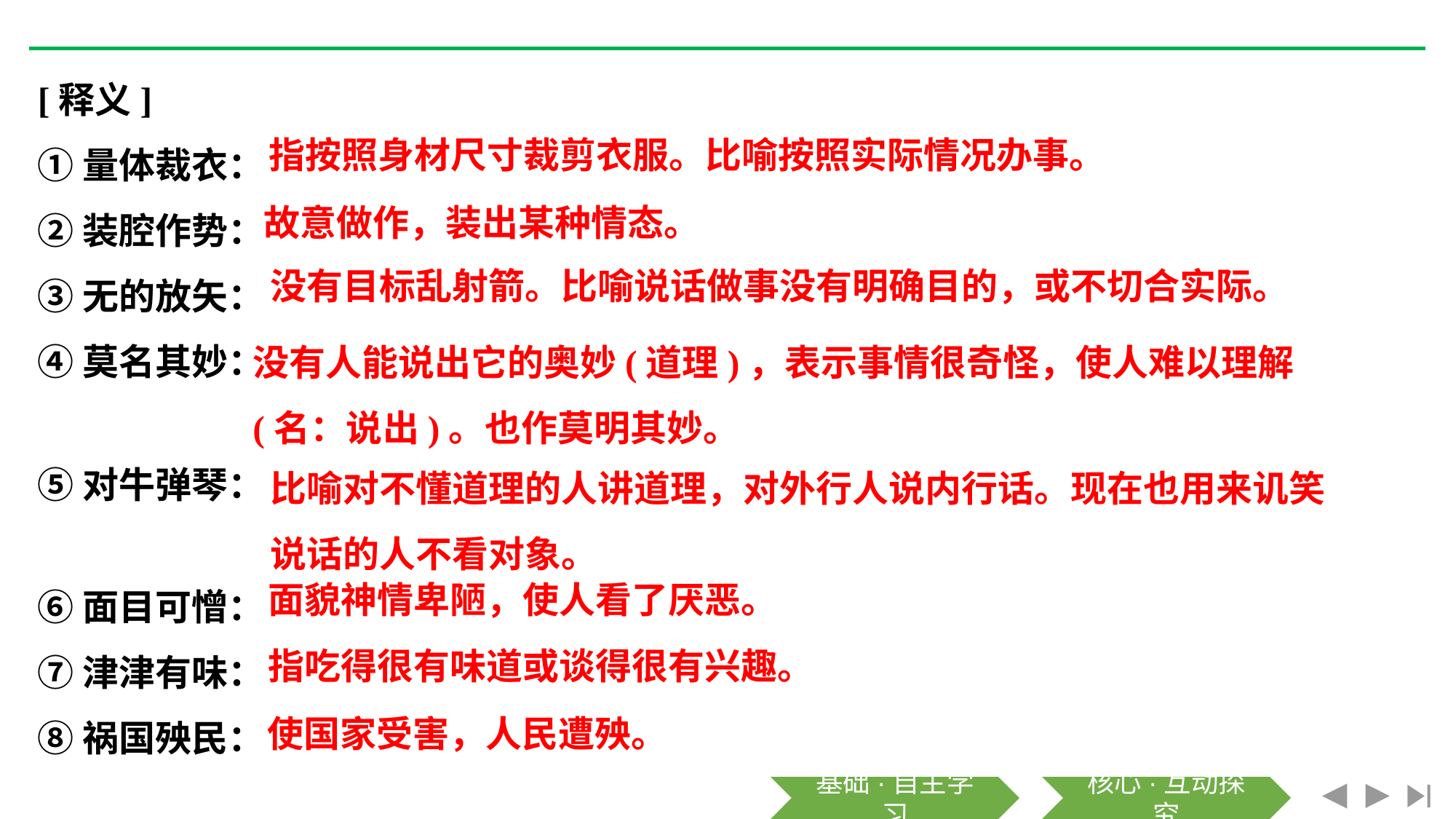

[释义]
①量体裁衣：
②装腔作势：
③无的放矢：
④莫名其妙：

⑤对牛弹琴：

⑥面目可憎：
⑦津津有味：
⑧祸国殃民：
指按照身材尺寸裁剪衣服。比喻按照实际情况办事。
故意做作，装出某种情态。
没有目标乱射箭。比喻说话做事没有明确目的，或不切合实际。
没有人能说出它的奥妙(道理)，表示事情很奇怪，使人难以理解
(名：说出)。也作莫明其妙。
比喻对不懂道理的人讲道理，对外行人说内行话。现在也用来讥笑
说话的人不看对象。
面貌神情卑陋，使人看了厌恶。
指吃得很有味道或谈得很有兴趣。
使国家受害，人民遭殃。